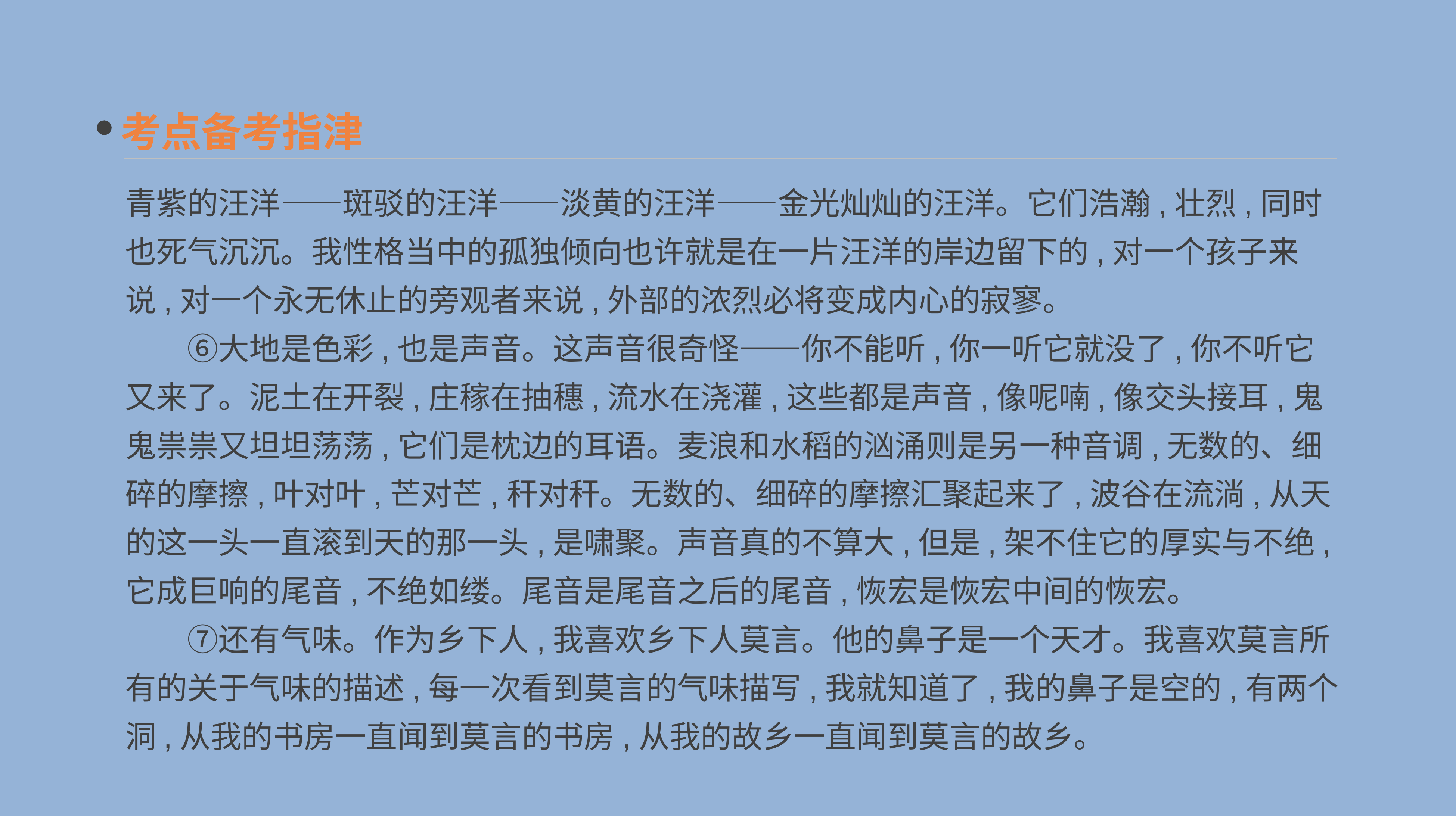

考点备考指津

青紫的汪洋——斑驳的汪洋——淡黄的汪洋——金光灿灿的汪洋。它们浩瀚,壮烈,同时也死气沉沉。我性格当中的孤独倾向也许就是在一片汪洋的岸边留下的,对一个孩子来说,对一个永无休止的旁观者来说,外部的浓烈必将变成内心的寂寥。
　　⑥大地是色彩,也是声音。这声音很奇怪——你不能听,你一听它就没了,你不听它又来了。泥土在开裂,庄稼在抽穗,流水在浇灌,这些都是声音,像呢喃,像交头接耳,鬼鬼祟祟又坦坦荡荡,它们是枕边的耳语。麦浪和水稻的汹涌则是另一种音调,无数的、细碎的摩擦,叶对叶,芒对芒,秆对秆。无数的、细碎的摩擦汇聚起来了,波谷在流淌,从天的这一头一直滚到天的那一头,是啸聚。声音真的不算大,但是,架不住它的厚实与不绝,它成巨响的尾音,不绝如缕。尾音是尾音之后的尾音,恢宏是恢宏中间的恢宏。
　　⑦还有气味。作为乡下人,我喜欢乡下人莫言。他的鼻子是一个天才。我喜欢莫言所有的关于气味的描述,每一次看到莫言的气味描写,我就知道了,我的鼻子是空的,有两个洞,从我的书房一直闻到莫言的书房,从我的故乡一直闻到莫言的故乡。